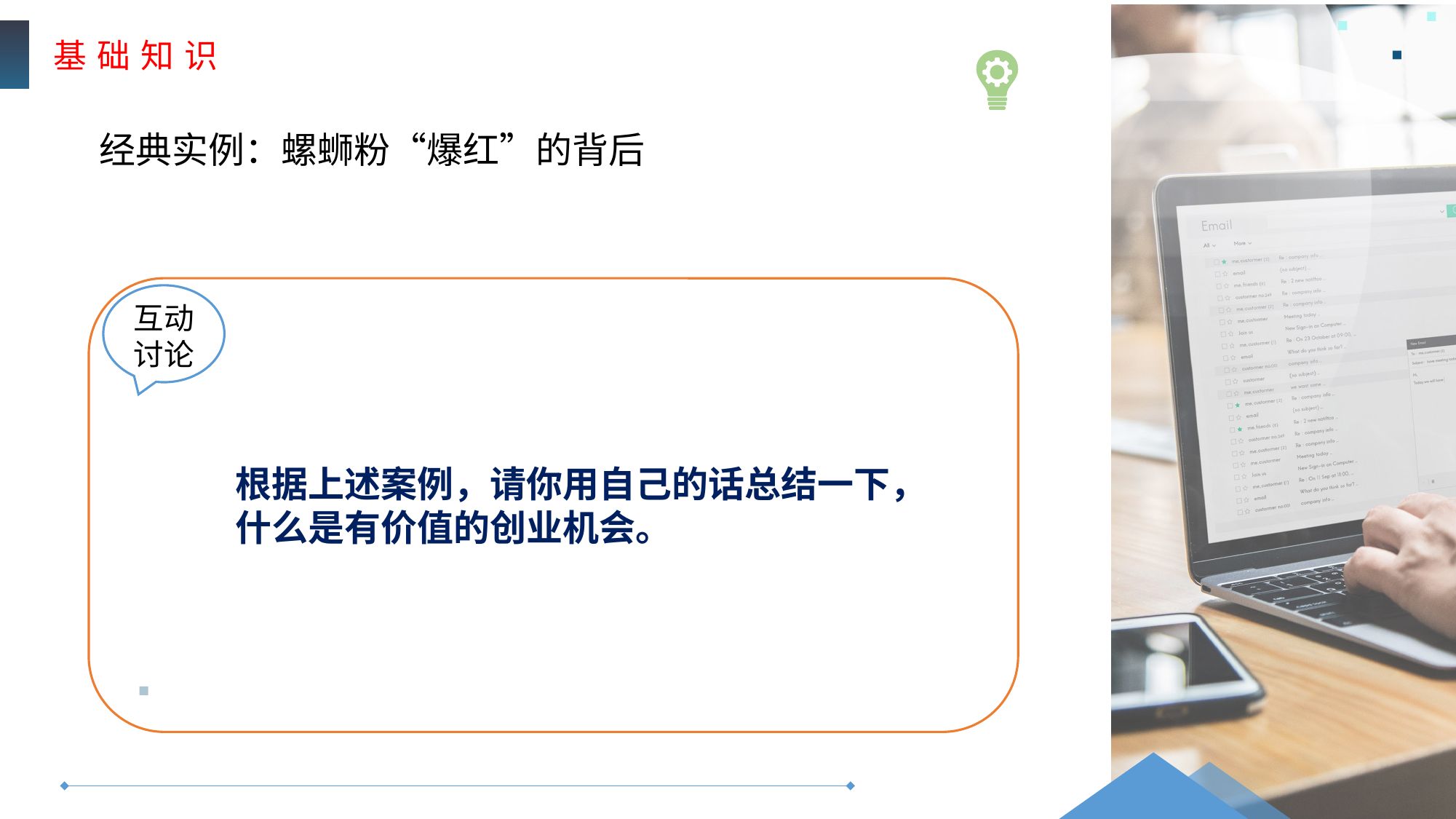

基 础 知 识

经典实例：螺蛳粉“爆红”的背后

互动
讨论
根据上述案例，请你用自己的话总结一下，什么是有价值的创业机会。